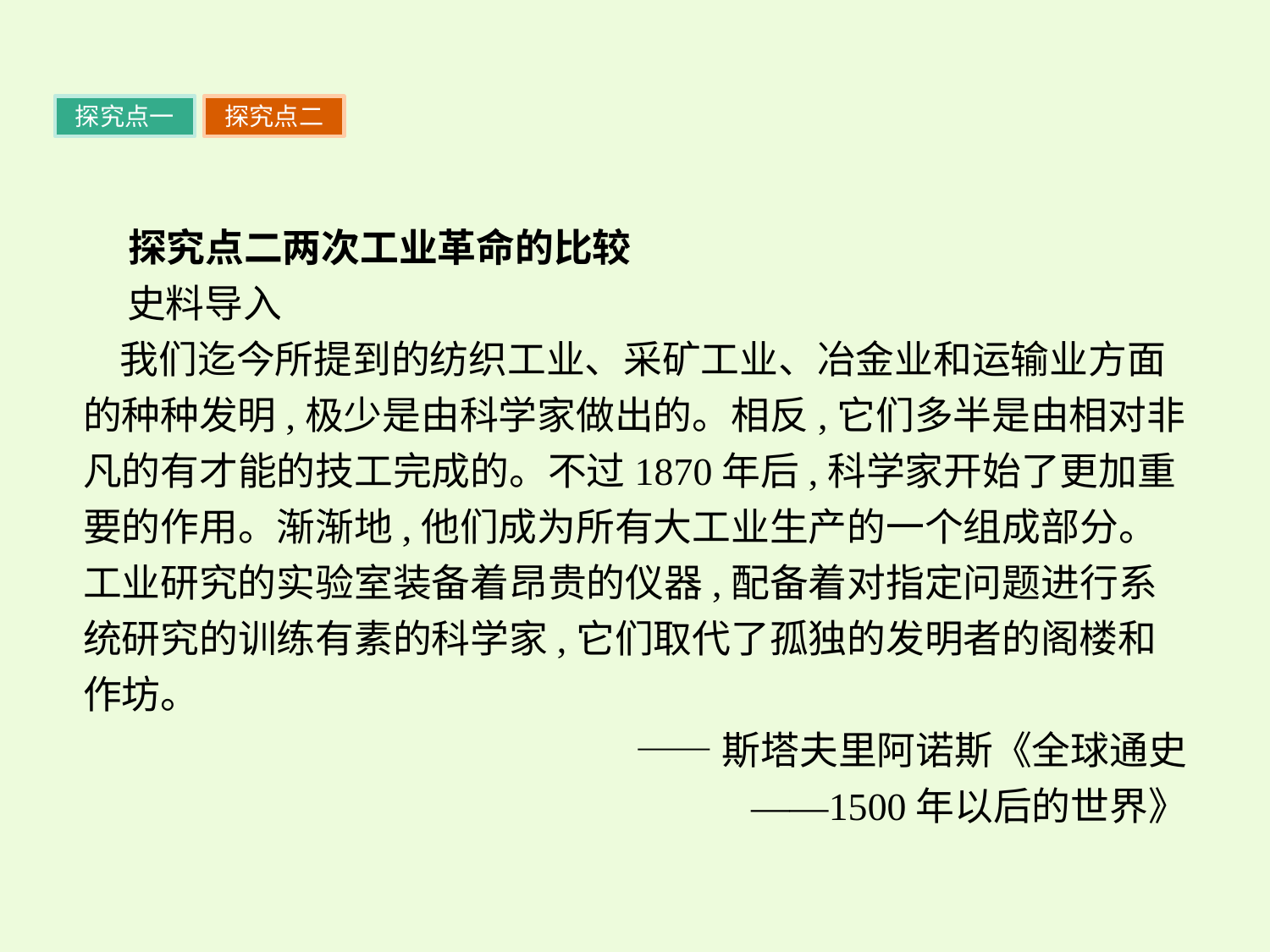

探究点一
探究点二
    探究点二两次工业革命的比较
    史料导入
我们迄今所提到的纺织工业、采矿工业、冶金业和运输业方面的种种发明,极少是由科学家做出的。相反,它们多半是由相对非凡的有才能的技工完成的。不过1870年后,科学家开始了更加重要的作用。渐渐地,他们成为所有大工业生产的一个组成部分。工业研究的实验室装备着昂贵的仪器,配备着对指定问题进行系统研究的训练有素的科学家,它们取代了孤独的发明者的阁楼和作坊。
——斯塔夫里阿诺斯《全球通史
——1500年以后的世界》